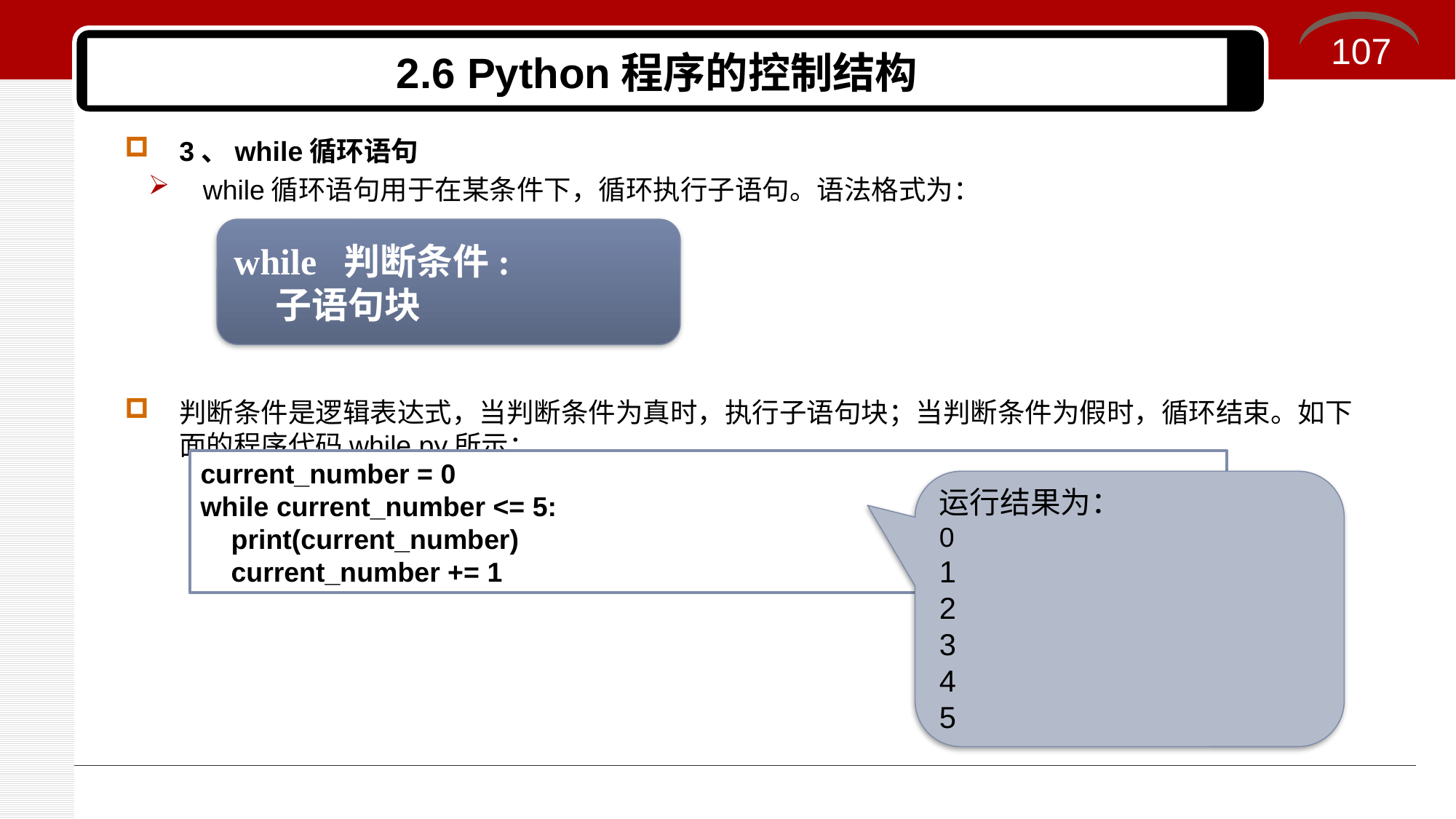

107
# 2.6 Python程序的控制结构
3、while循环语句
while循环语句用于在某条件下，循环执行子语句。语法格式为：

判断条件是逻辑表达式，当判断条件为真时，执行子语句块；当判断条件为假时，循环结束。如下面的程序代码while.py所示：

while  判断条件:
    子语句块
current_number = 0
while current_number <= 5:
    print(current_number)
    current_number += 1
运行结果为：
0
1
2
3
4
5